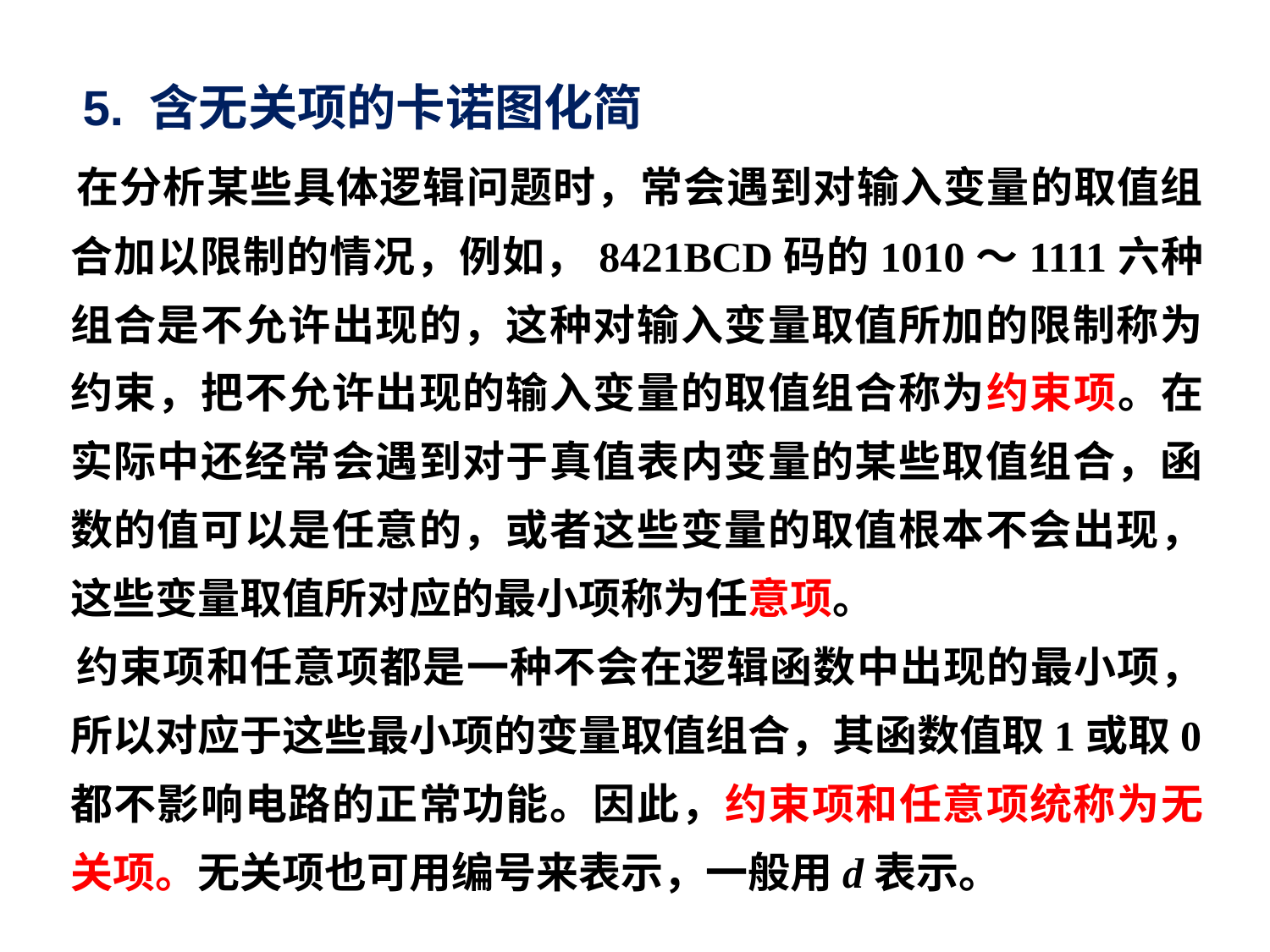

5. 含无关项的卡诺图化简
    在分析某些具体逻辑问题时，常会遇到对输入变量的取值组合加以限制的情况，例如，8421BCD码的1010～1111六种组合是不允许出现的，这种对输入变量取值所加的限制称为约束，把不允许出现的输入变量的取值组合称为约束项。在实际中还经常会遇到对于真值表内变量的某些取值组合，函数的值可以是任意的，或者这些变量的取值根本不会出现，这些变量取值所对应的最小项称为任意项。
    约束项和任意项都是一种不会在逻辑函数中出现的最小项，所以对应于这些最小项的变量取值组合，其函数值取1或取0都不影响电路的正常功能。因此，约束项和任意项统称为无关项。无关项也可用编号来表示，一般用d表示。